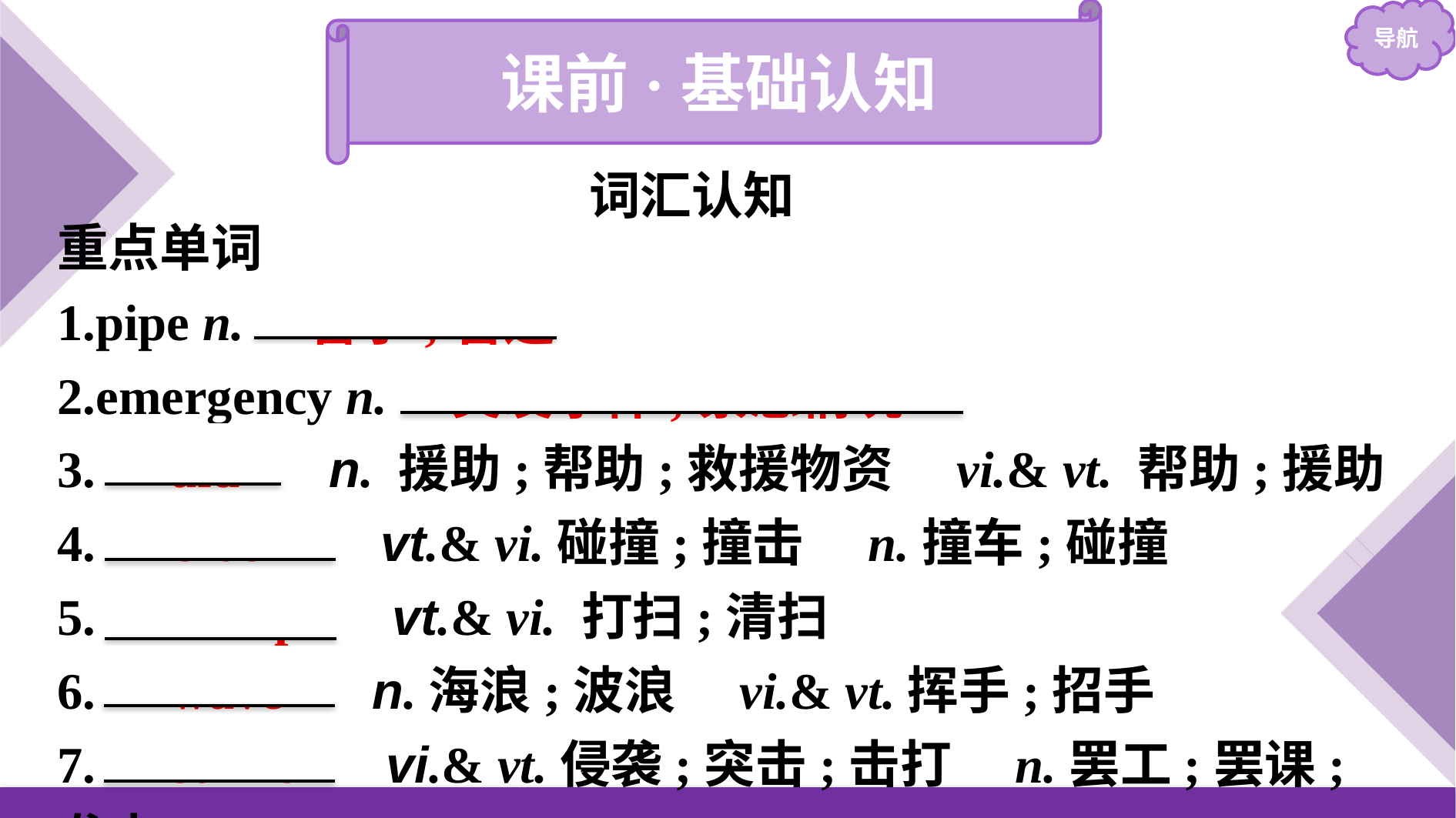

课前·基础认知
词汇认知
重点单词
1.pipe n.　管子;管道
2.emergency n.　突发事件;紧急情况
3.　aid　 n. 援助;帮助;救援物资　vi.& vt. 帮助;援助
4.　crash　 vt.& vi.碰撞;撞击　n.撞车;碰撞
5.　sweep　 vt.& vi. 打扫;清扫
6.　wave　 n.海浪;波浪　vi.& vt.挥手;招手
7.　strike　 vi.& vt.侵袭;突击;击打　n.罢工;罢课;袭击